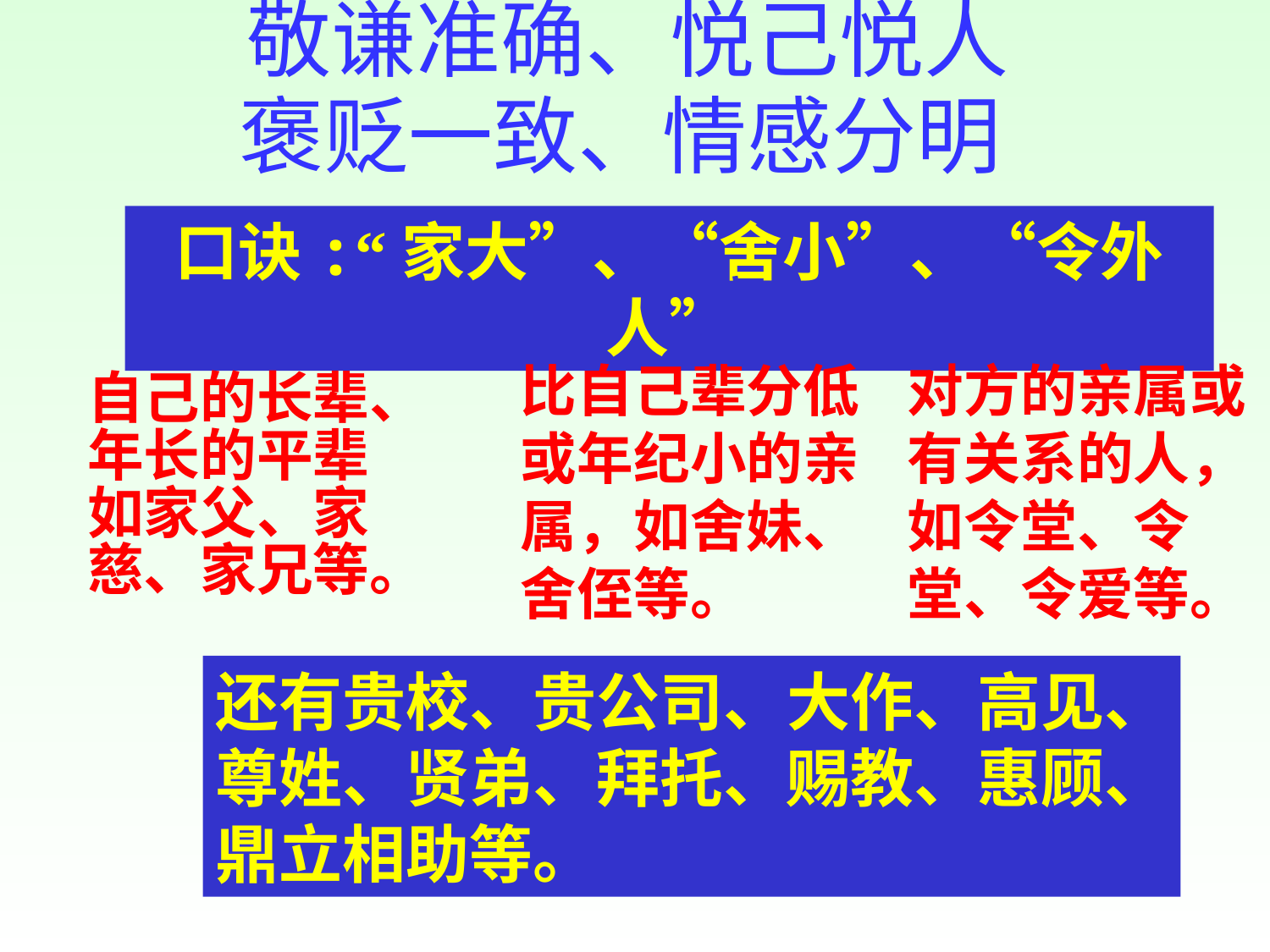

敬谦准确、悦己悦人
褒贬一致、情感分明
口诀:“家大”、“舍小”、“令外人”

比自己辈分低或年纪小的亲属，如舍妹、舍侄等。
对方的亲属或有关系的人，如令堂、令堂、令爱等。
自己的长辈、年长的平辈
如家父、家慈、家兄等。
还有贵校、贵公司、大作、高见、
尊姓、贤弟、拜托、赐教、惠顾、
鼎立相助等。